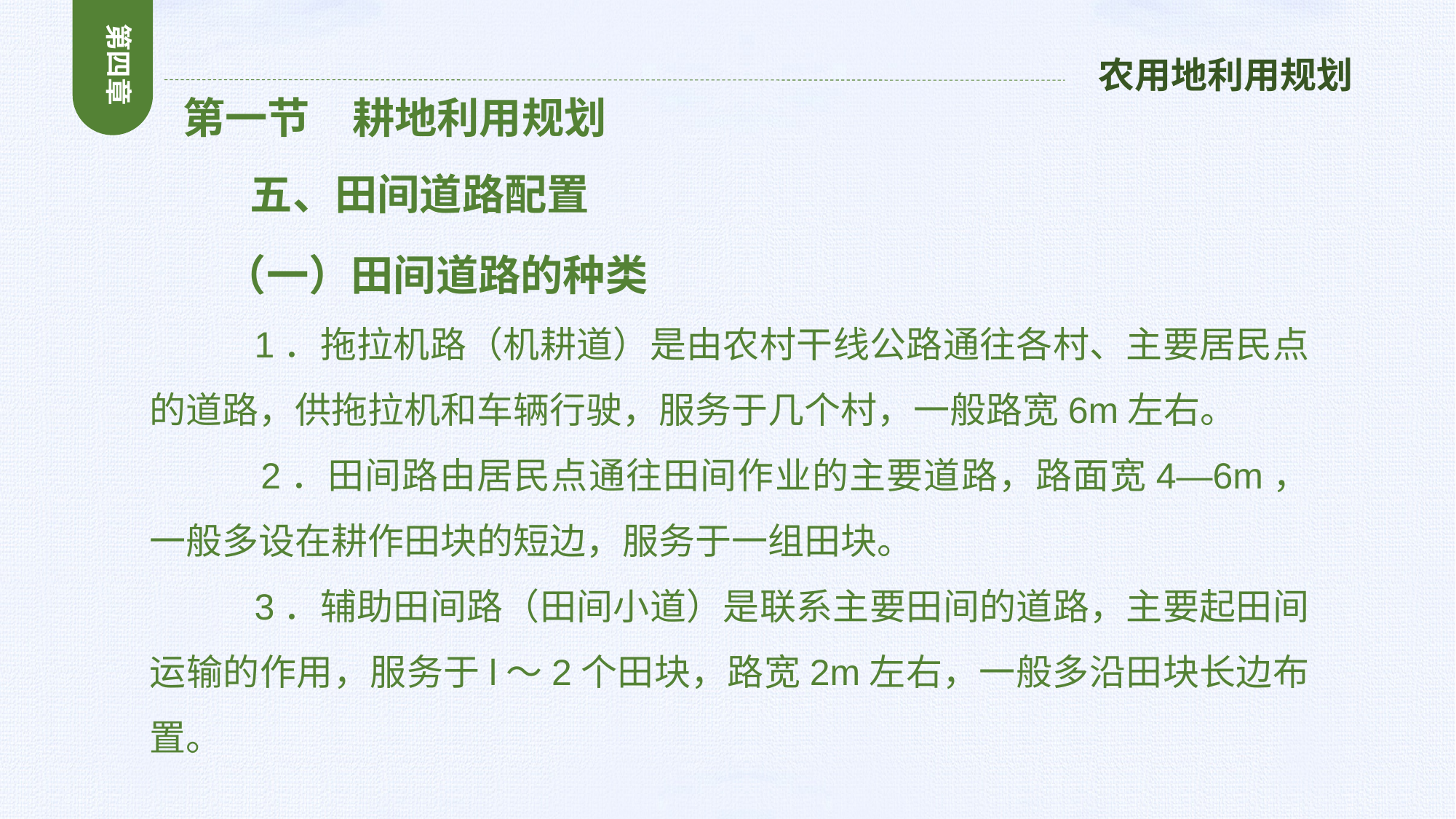

第四章
农用地利用规划
 第一节　耕地利用规划
        五、田间道路配置

        （一）田间道路的种类
          1．拖拉机路（机耕道）是由农村干线公路通往各村、主要居民点的道路，供拖拉机和车辆行驶，服务于几个村，一般路宽6m左右。
          2．田间路由居民点通往田间作业的主要道路，路面宽4—6m，一般多设在耕作田块的短边，服务于一组田块。
          3．辅助田间路（田间小道）是联系主要田间的道路，主要起田间运输的作用，服务于l～2个田块，路宽2m左右，一般多沿田块长边布置。